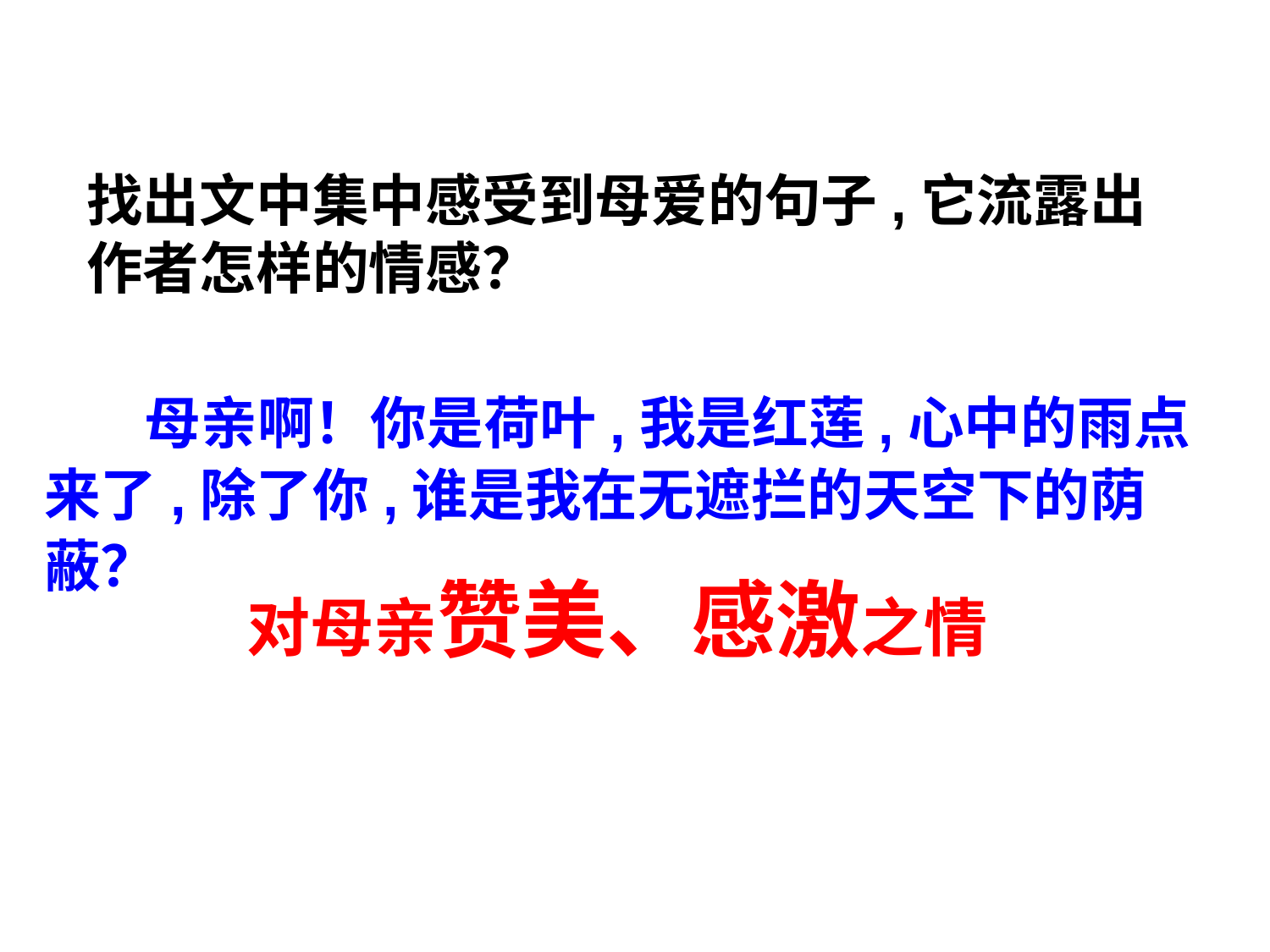

找出文中集中感受到母爱的句子,它流露出作者怎样的情感？
      母亲啊！你是荷叶,我是红莲,心中的雨点来了,除了你,谁是我在无遮拦的天空下的荫蔽？
对母亲赞美、感激之情